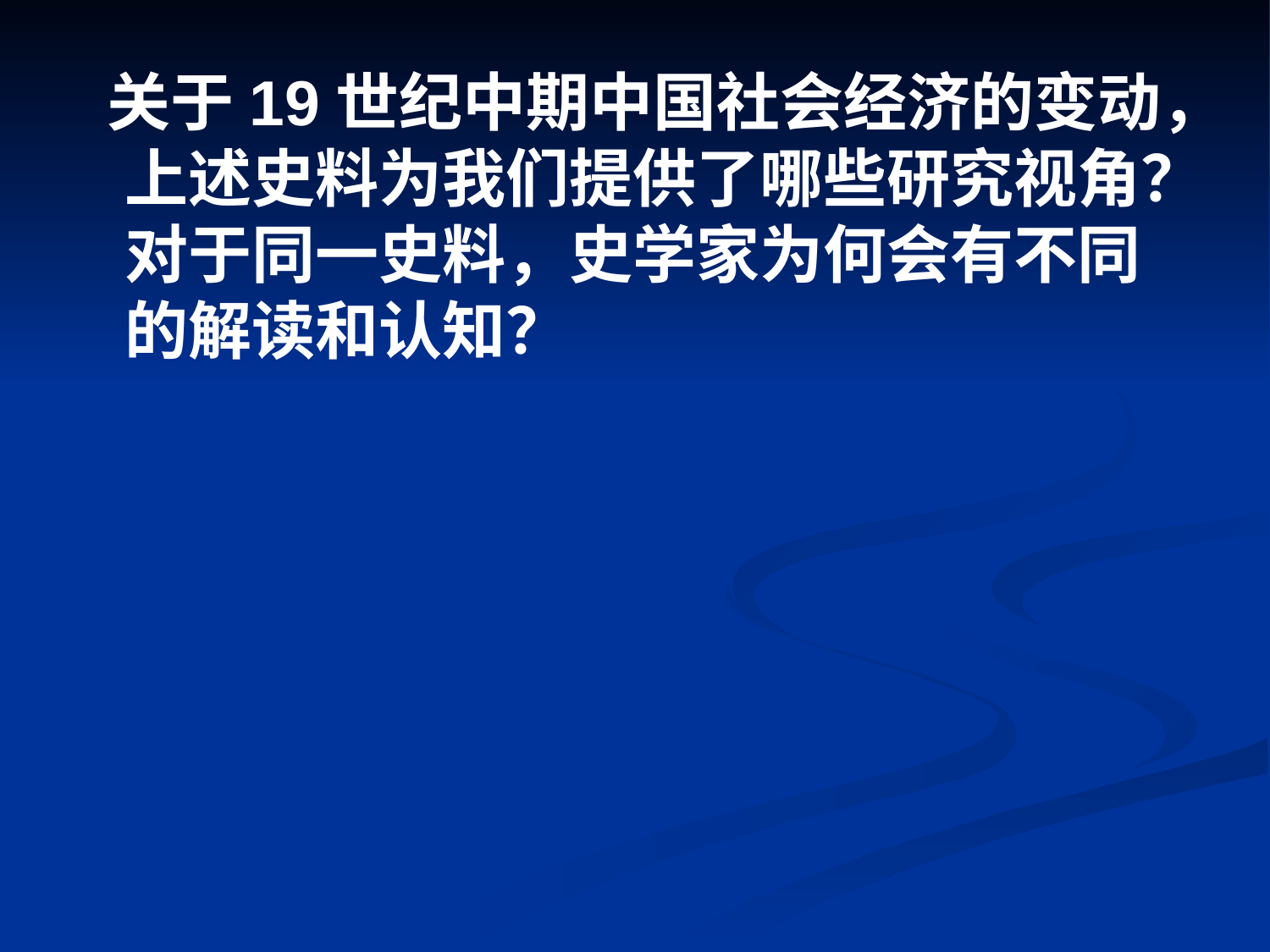

关于19世纪中期中国社会经济的变动，上述史料为我们提供了哪些研究视角？对于同一史料，史学家为何会有不同的解读和认知？